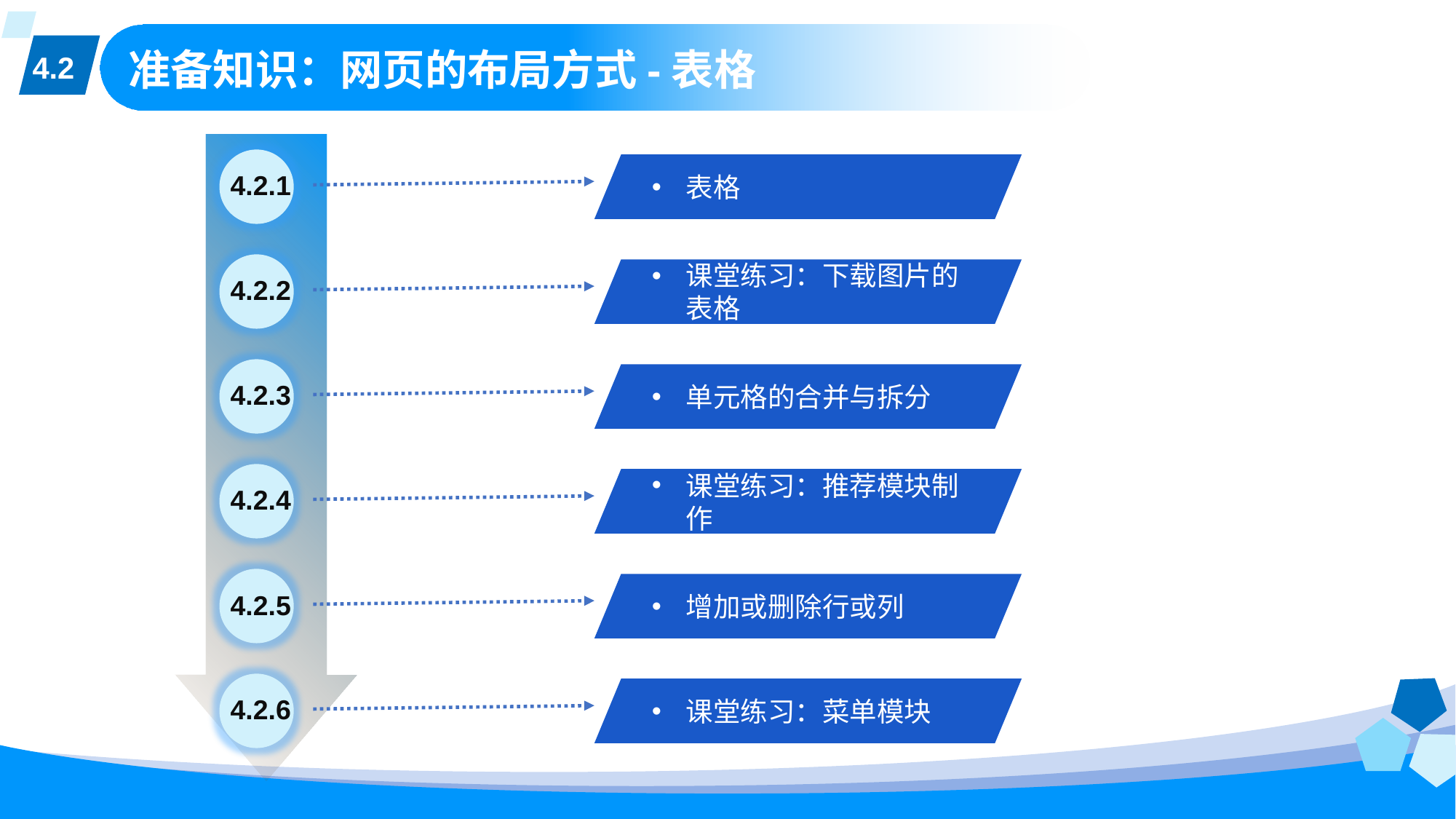

4.2
# 准备知识：网页的布局方式-表格

4.2.1
表格

4.2.2
课堂练习：下载图片的表格

4.2.3
单元格的合并与拆分

4.2.4
课堂练习：推荐模块制作

4.2.5
增加或删除行或列

4.2.6
课堂练习：菜单模块